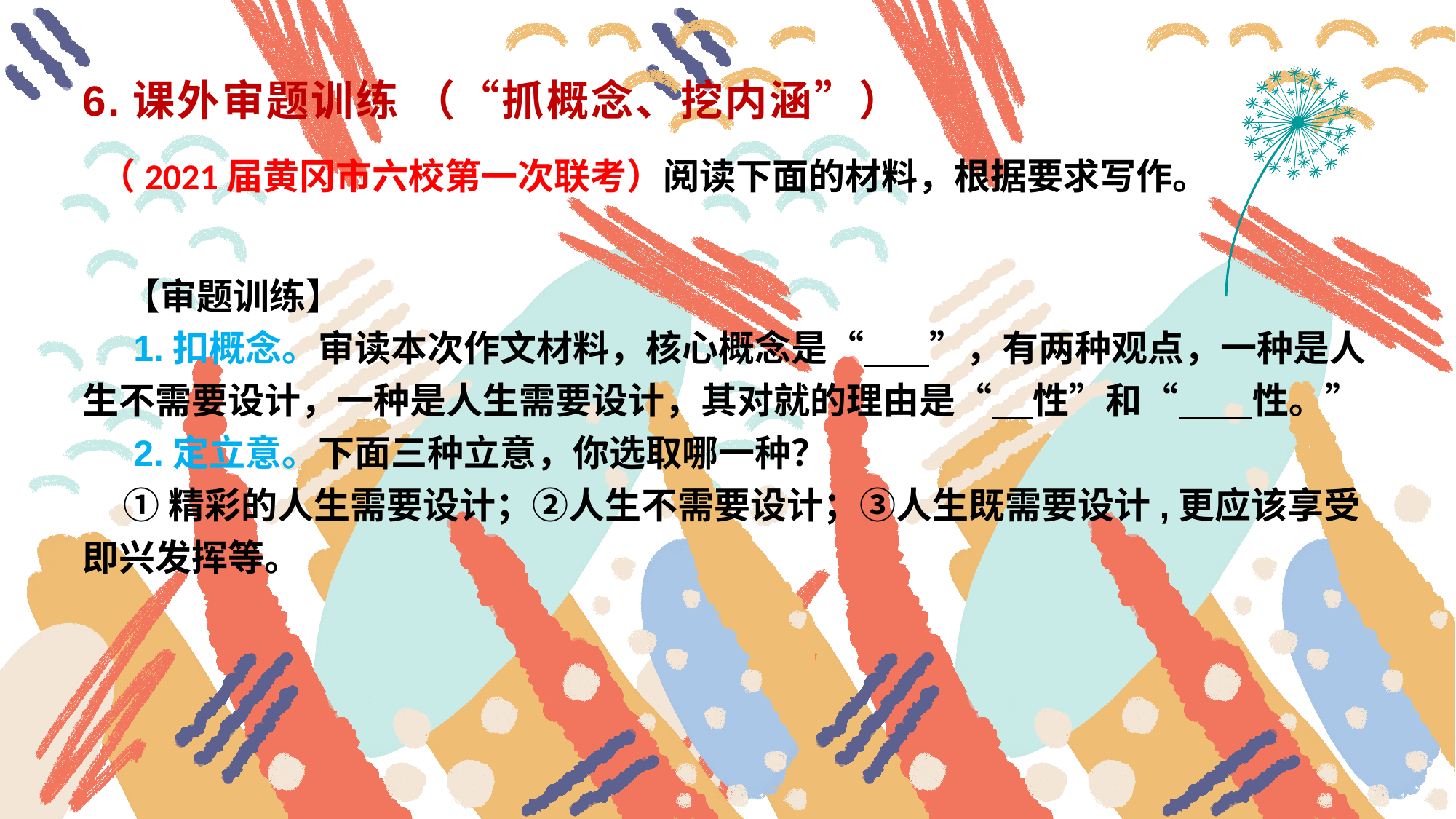

6.课外审题训练 （“抓概念、挖内涵”）
 （2021届黄冈市六校第一次联考）阅读下面的材料，根据要求写作。

    【审题训练】
     1.扣概念。审读本次作文材料，核心概念是“        ”，有两种观点，一种是人生不需要设计，一种是人生需要设计，其对就的理由是“     性”和“         性。”
     2.定立意。下面三种立意，你选取哪一种？
     ①精彩的人生需要设计；②人生不需要设计；③人生既需要设计,更应该享受即兴发挥等。